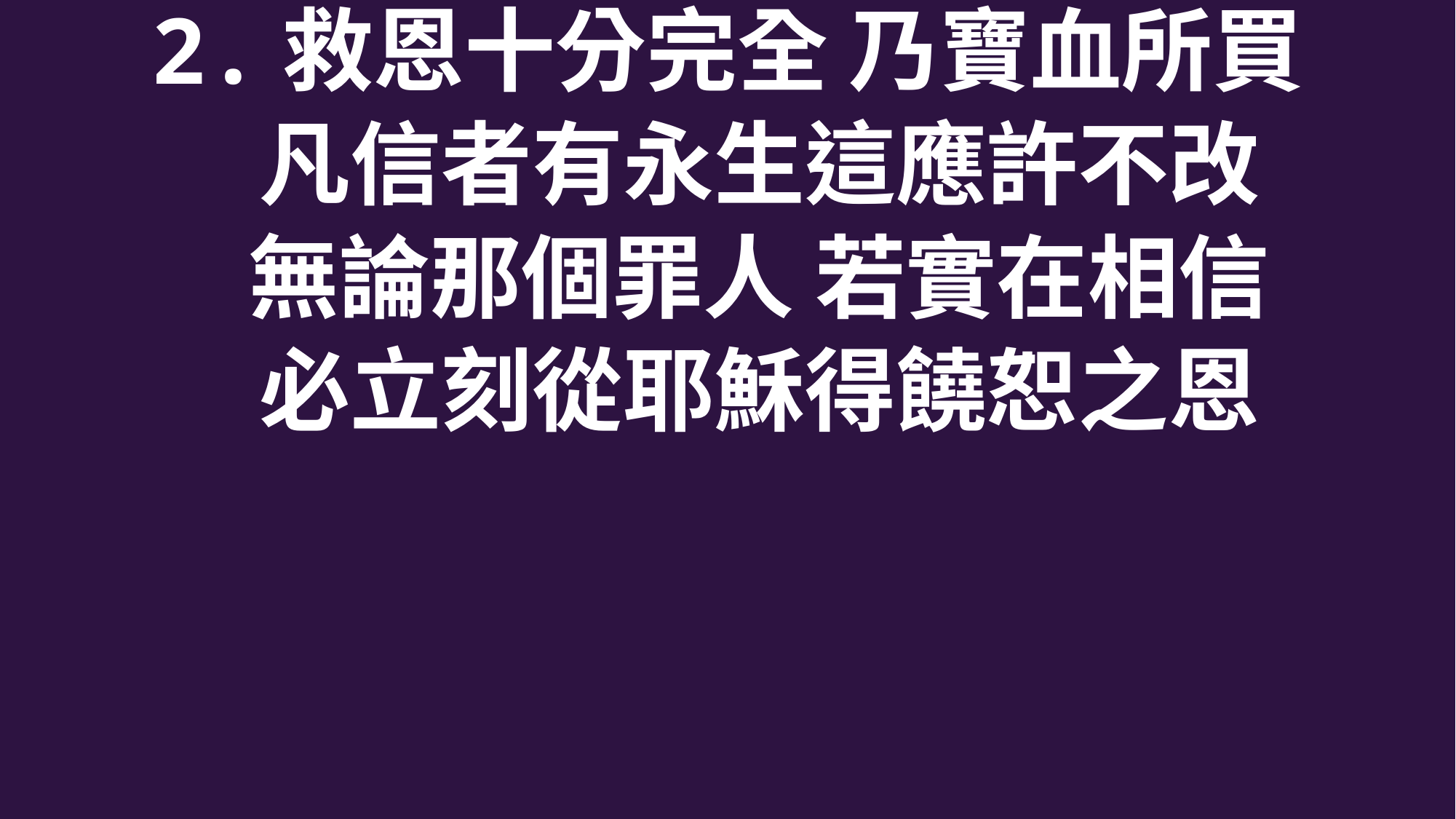

2.救恩十分完全 乃寶血所買
  凡信者有永生這應許不改
  無論那個罪人 若實在相信
  必立刻從耶穌得饒恕之恩